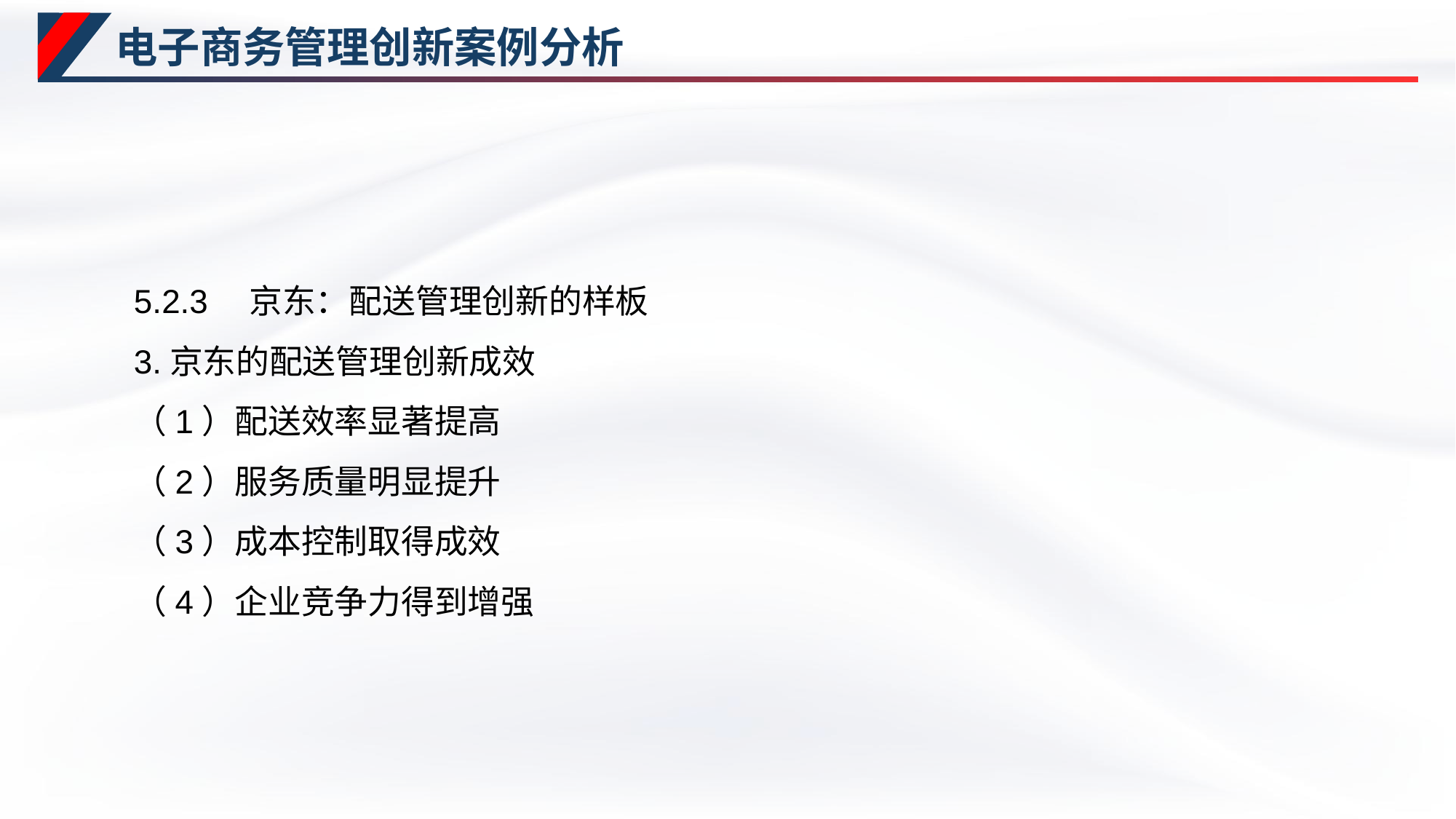

# 电子商务管理创新案例分析
5.2.3　京东：配送管理创新的样板
3.京东的配送管理创新成效
（1）配送效率显著提高
（2）服务质量明显提升
（3）成本控制取得成效
（4）企业竞争力得到增强